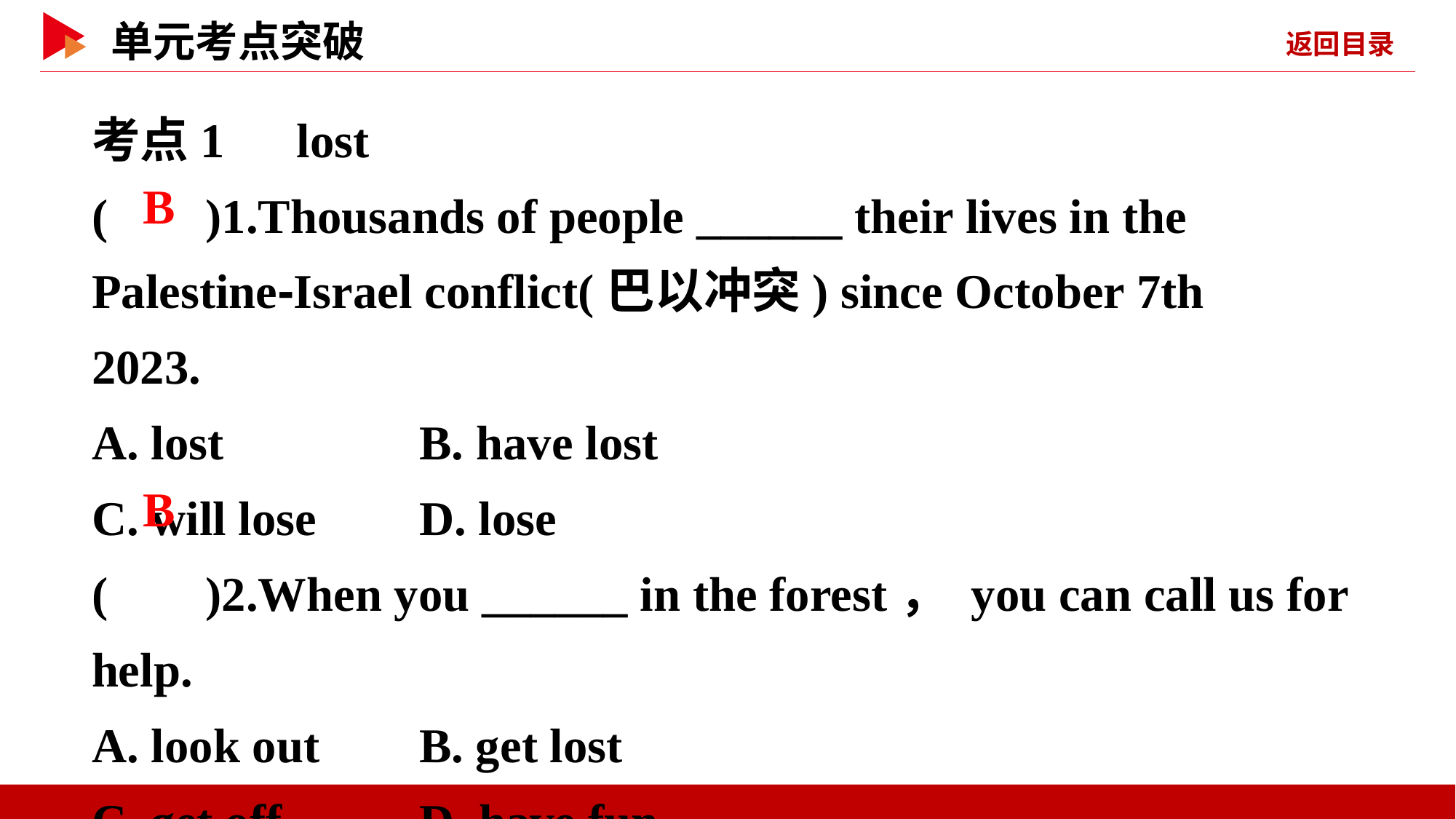

考点1　lost
(        )1.Thousands of people ______ their lives in the Palestine⁃Israel conflict(巴以冲突) since October 7th 2023.
A. lost	         B. have lost
C. will lose	D. lose
(        )2.When you ______ in the forest， you can call us for help.
A. look out	B. get lost
C. get off	         D. have fun
   B
   B